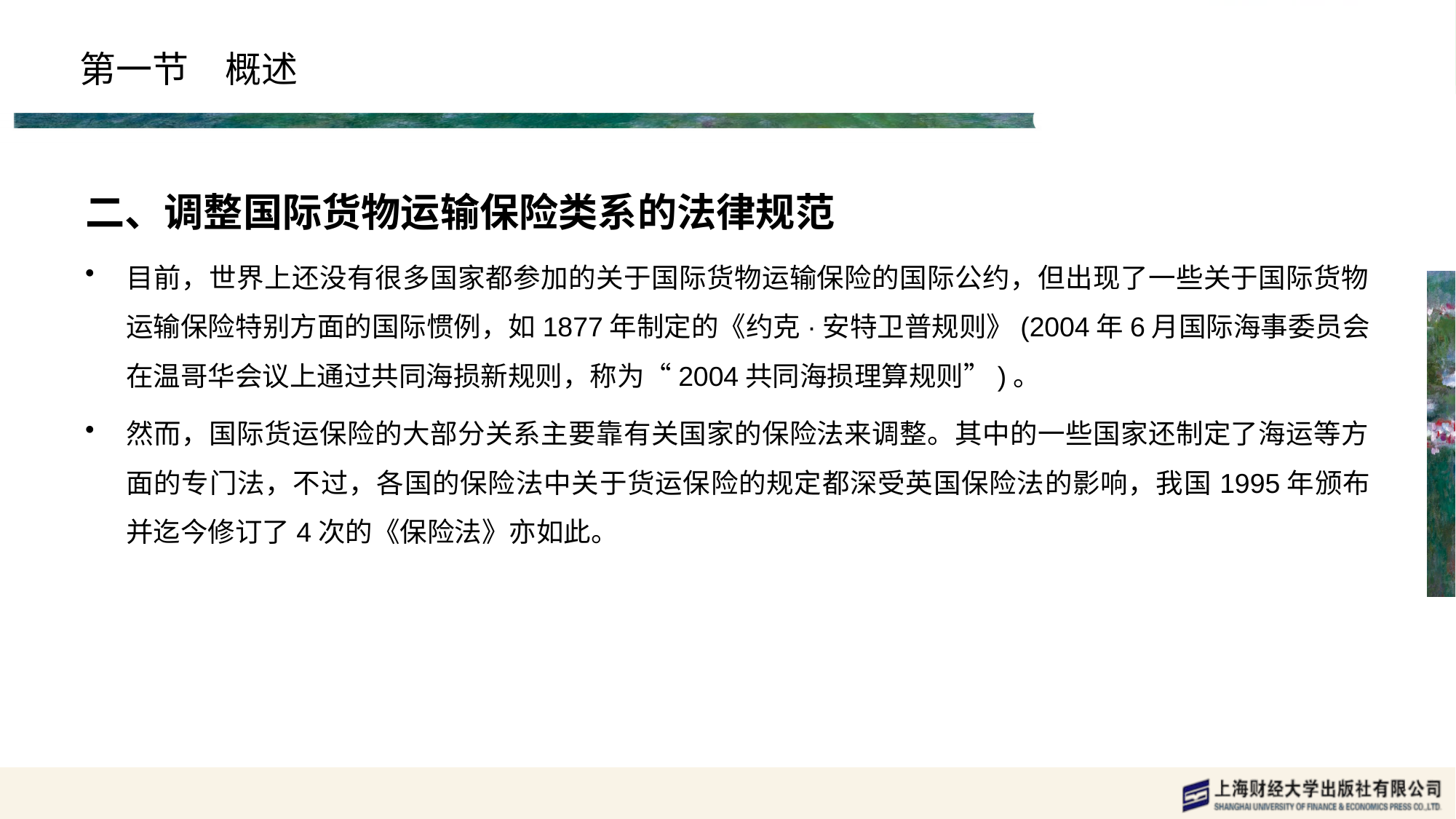

# 第一节　概述
二、调整国际货物运输保险类系的法律规范
目前，世界上还没有很多国家都参加的关于国际货物运输保险的国际公约，但出现了一些关于国际货物运输保险特别方面的国际惯例，如1877年制定的《约克·安特卫普规则》(2004年6月国际海事委员会在温哥华会议上通过共同海损新规则，称为“2004共同海损理算规则”)。
然而，国际货运保险的大部分关系主要靠有关国家的保险法来调整。其中的一些国家还制定了海运等方面的专门法，不过，各国的保险法中关于货运保险的规定都深受英国保险法的影响，我国1995年颁布并迄今修订了4次的《保险法》亦如此。